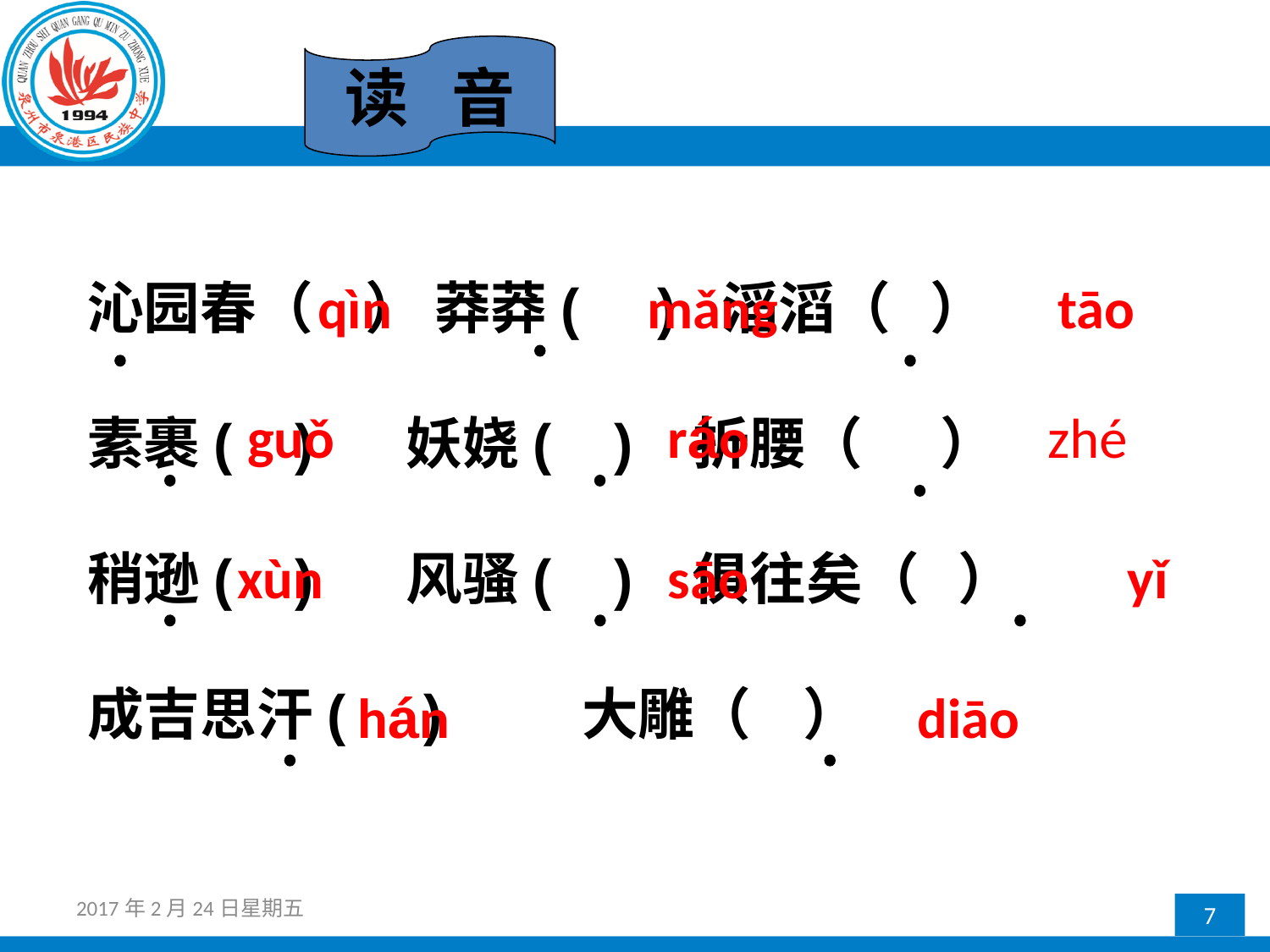

读   音
沁园春（    ） 莽莽(     )  滔滔（   ）

素裹(    )     妖娆(    )   折腰（      ）

稍逊(    )     风骚(    )   俱往矣（   ）

成吉思汗(     )        大雕（    ）
qìn
mǎng
tāo

guǒ
ráo
zhé

xùn
sāo
yǐ

hán
diāo

2017年2月24日星期五